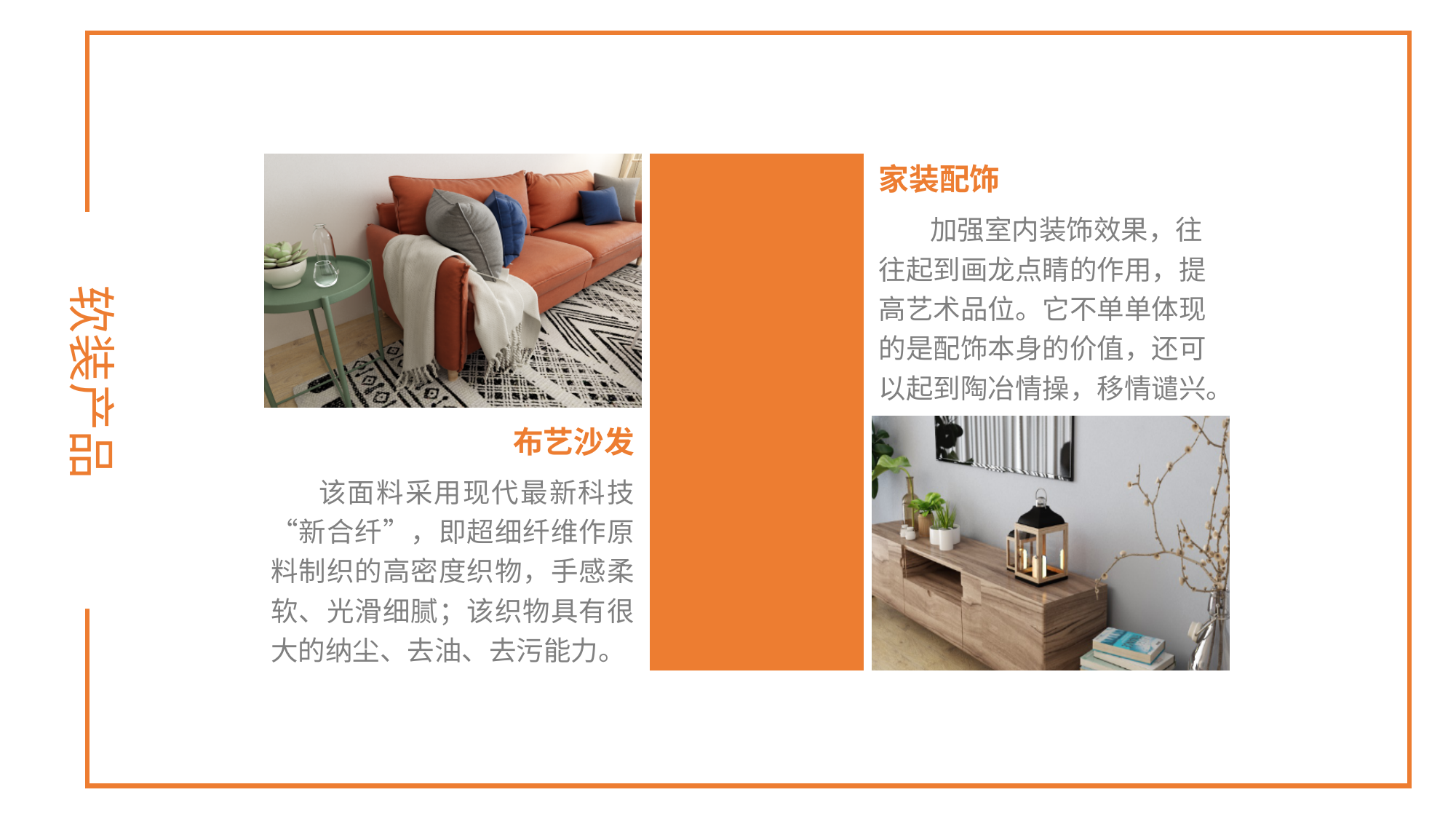

|  |  | 家装配饰 加强室内装饰效果，往往起到画龙点睛的作用，提高艺术品位。它不单单体现的是配饰本身的价值，还可以起到陶冶情操，移情谴兴。 |
| --- | --- | --- |
| 布艺沙发 该面料采用现代最新科技“新合纤”，即超细纤维作原料制织的高密度织物，手感柔软、光滑细腻；该织物具有很大的纳尘、去油、去污能力。 |  |  |

软装产品